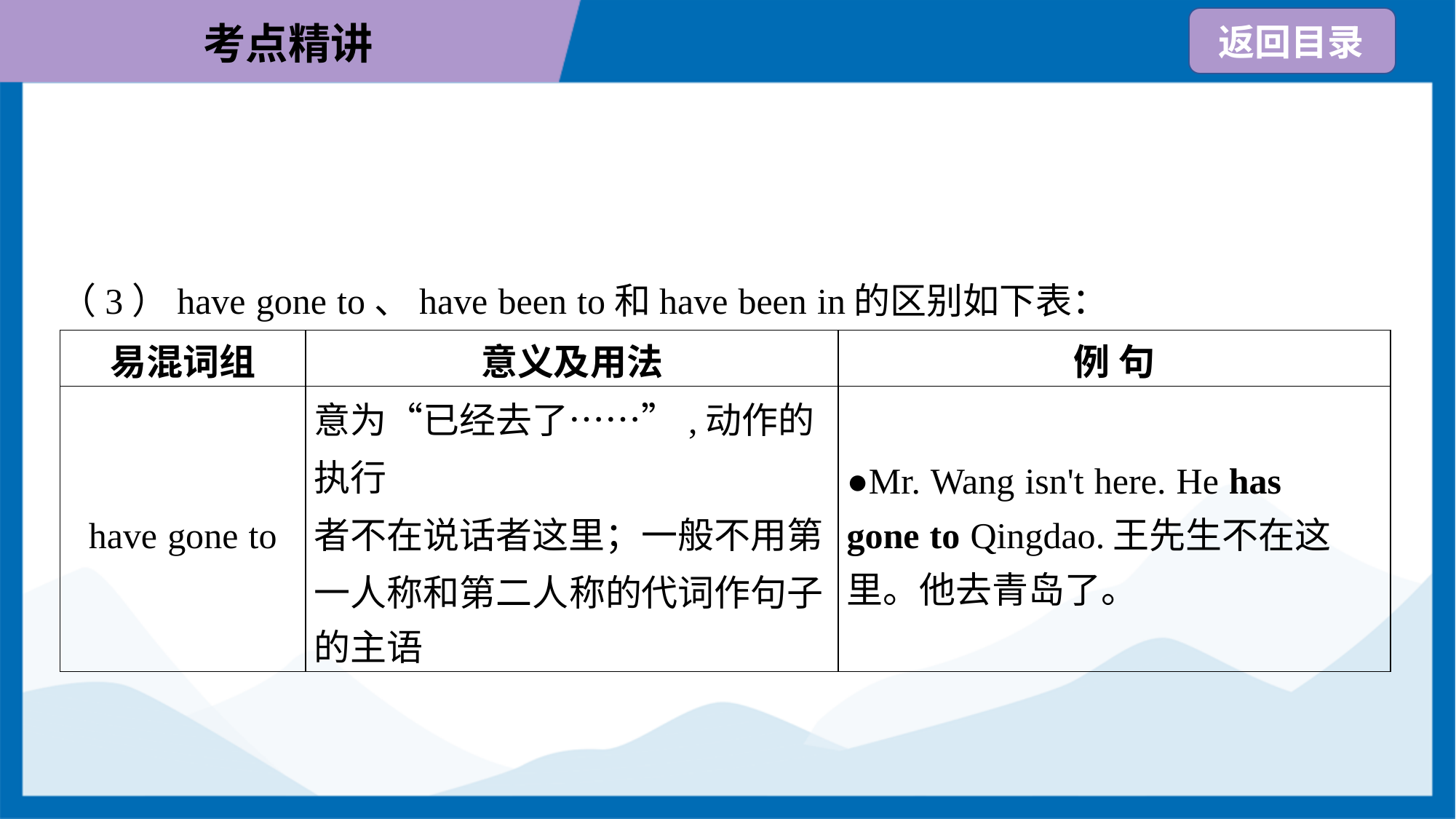

（3）have gone to、have been to和have been in的区别如下表：
| 易混词组 | 意义及用法 | 例 句 |
| --- | --- | --- |
| have gone to | 意为“已经去了……”,动作的执行 者不在说话者这里；一般不用第 一人称和第二人称的代词作句子 的主语 | ●Mr. Wang isn't here. He has gone to Qingdao.王先生不在这 里。他去青岛了。 |